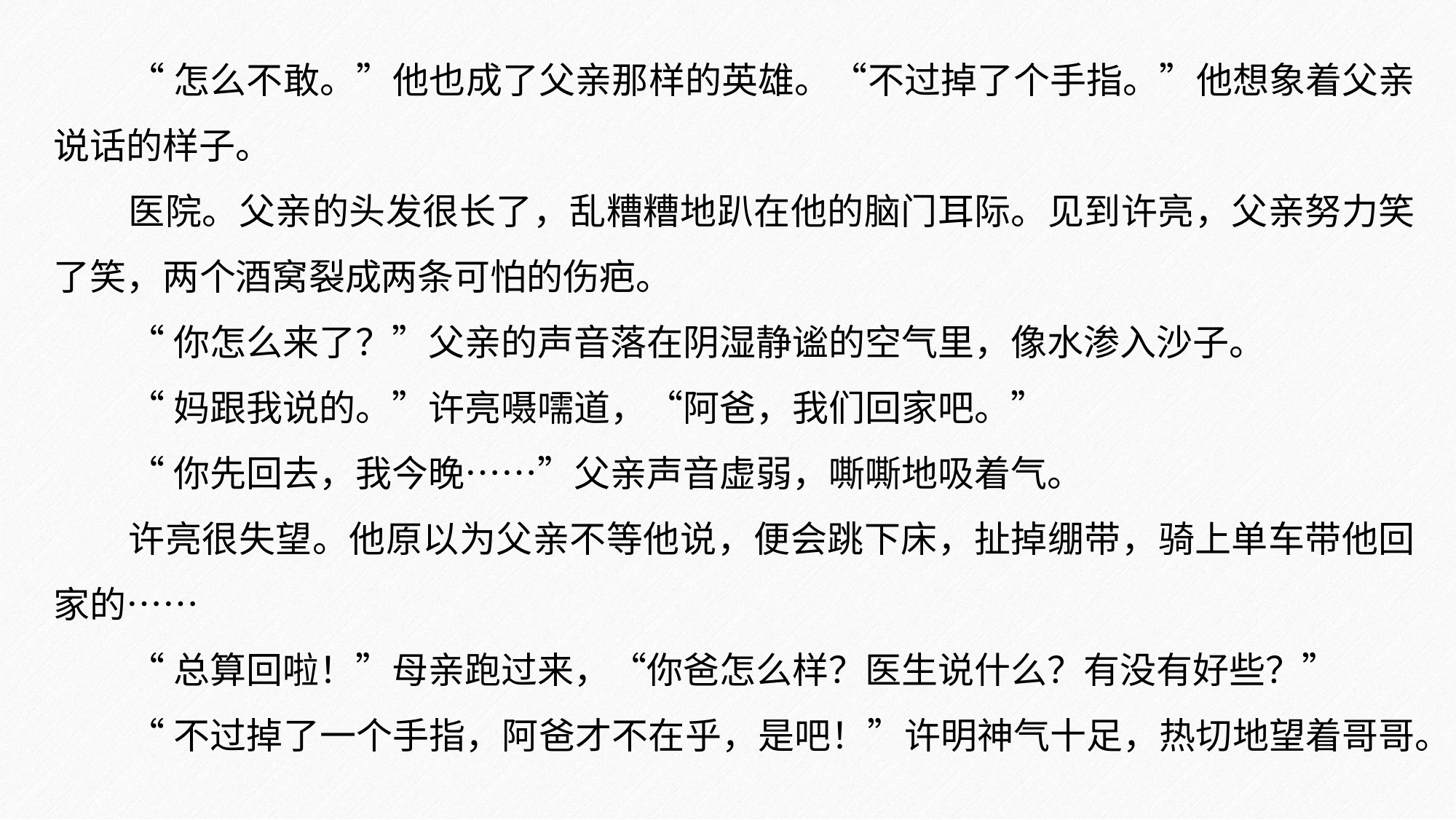

“怎么不敢。”他也成了父亲那样的英雄。“不过掉了个手指。”他想象着父亲说话的样子。
医院。父亲的头发很长了，乱糟糟地趴在他的脑门耳际。见到许亮，父亲努力笑了笑，两个酒窝裂成两条可怕的伤疤。
“你怎么来了？”父亲的声音落在阴湿静谧的空气里，像水渗入沙子。
“妈跟我说的。”许亮嗫嚅道，“阿爸，我们回家吧。”
“你先回去，我今晚……”父亲声音虚弱，嘶嘶地吸着气。
许亮很失望。他原以为父亲不等他说，便会跳下床，扯掉绷带，骑上单车带他回家的……
“总算回啦！”母亲跑过来，“你爸怎么样？医生说什么？有没有好些？”
“不过掉了一个手指，阿爸才不在乎，是吧！”许明神气十足，热切地望着哥哥。